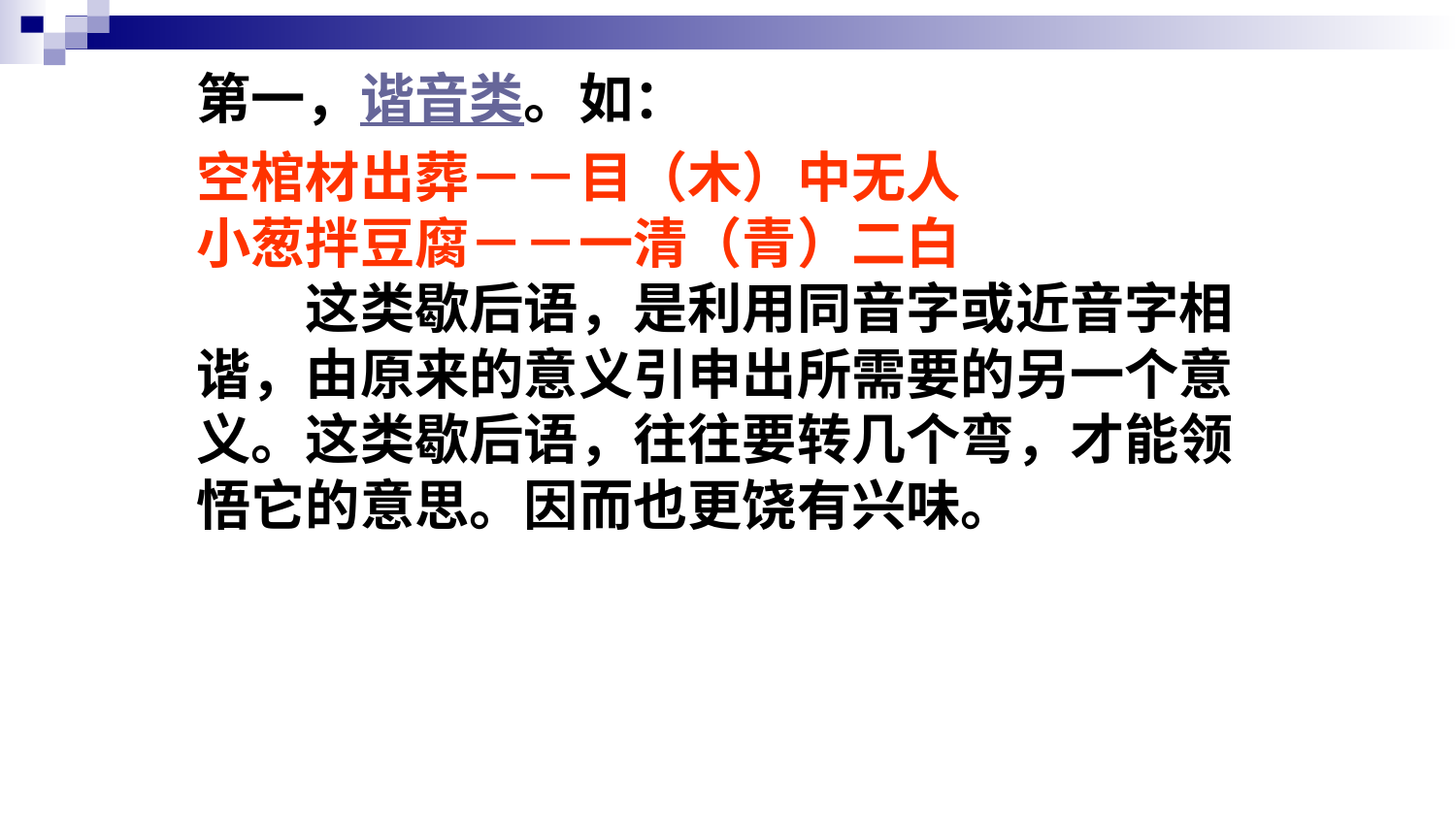

第一，谐音类。如：
空棺材出葬－－目（木）中无人
小葱拌豆腐－－一清（青）二白
　　这类歇后语，是利用同音字或近音字相谐，由原来的意义引申出所需要的另一个意义。这类歇后语，往往要转几个弯，才能领悟它的意思。因而也更饶有兴味。